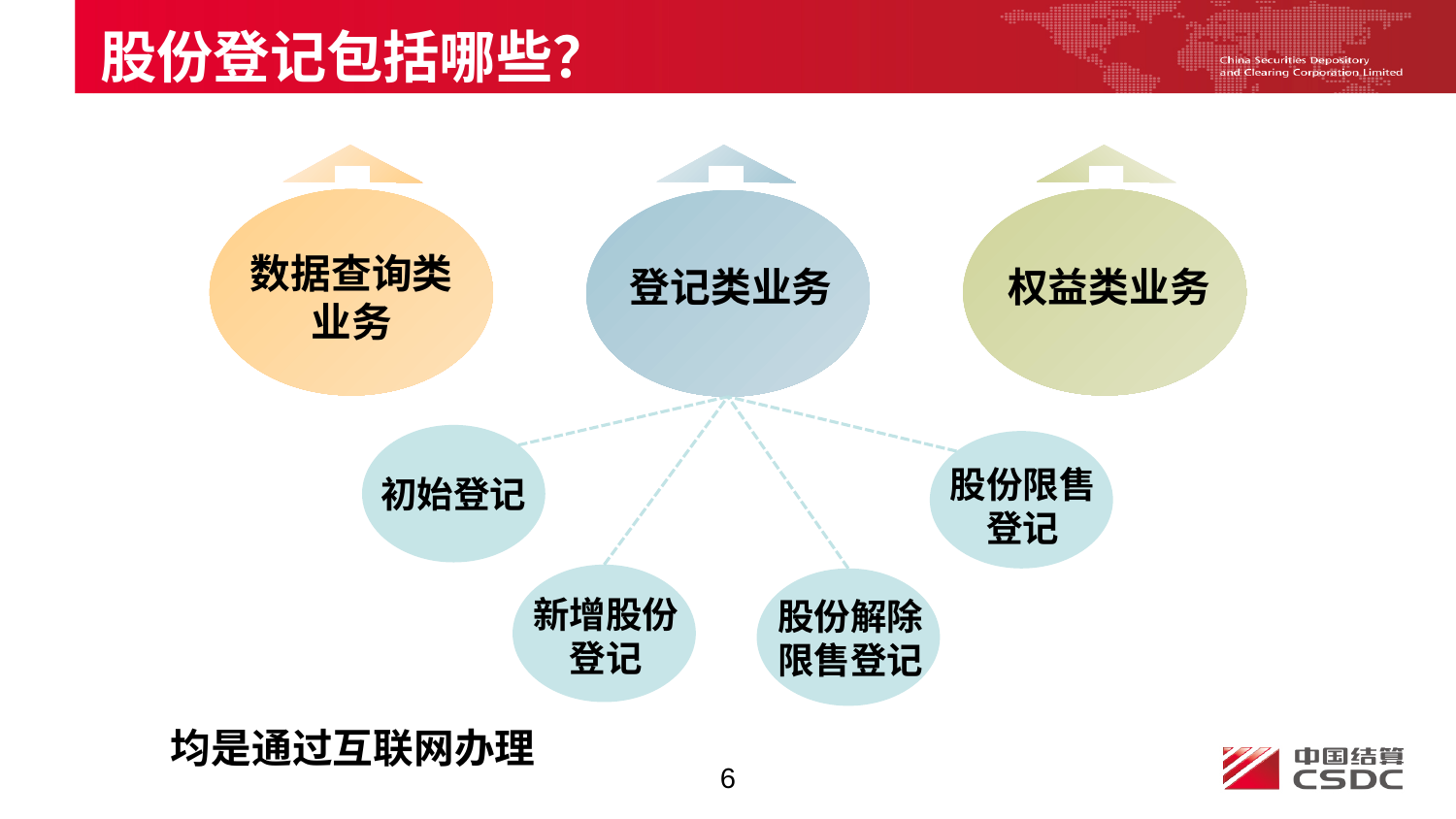

股份登记包括哪些？

数据查询类业务
登记类业务
权益类业务

初始登记

股份限售登记

新增股份登记

股份解除限售登记
均是通过互联网办理
6